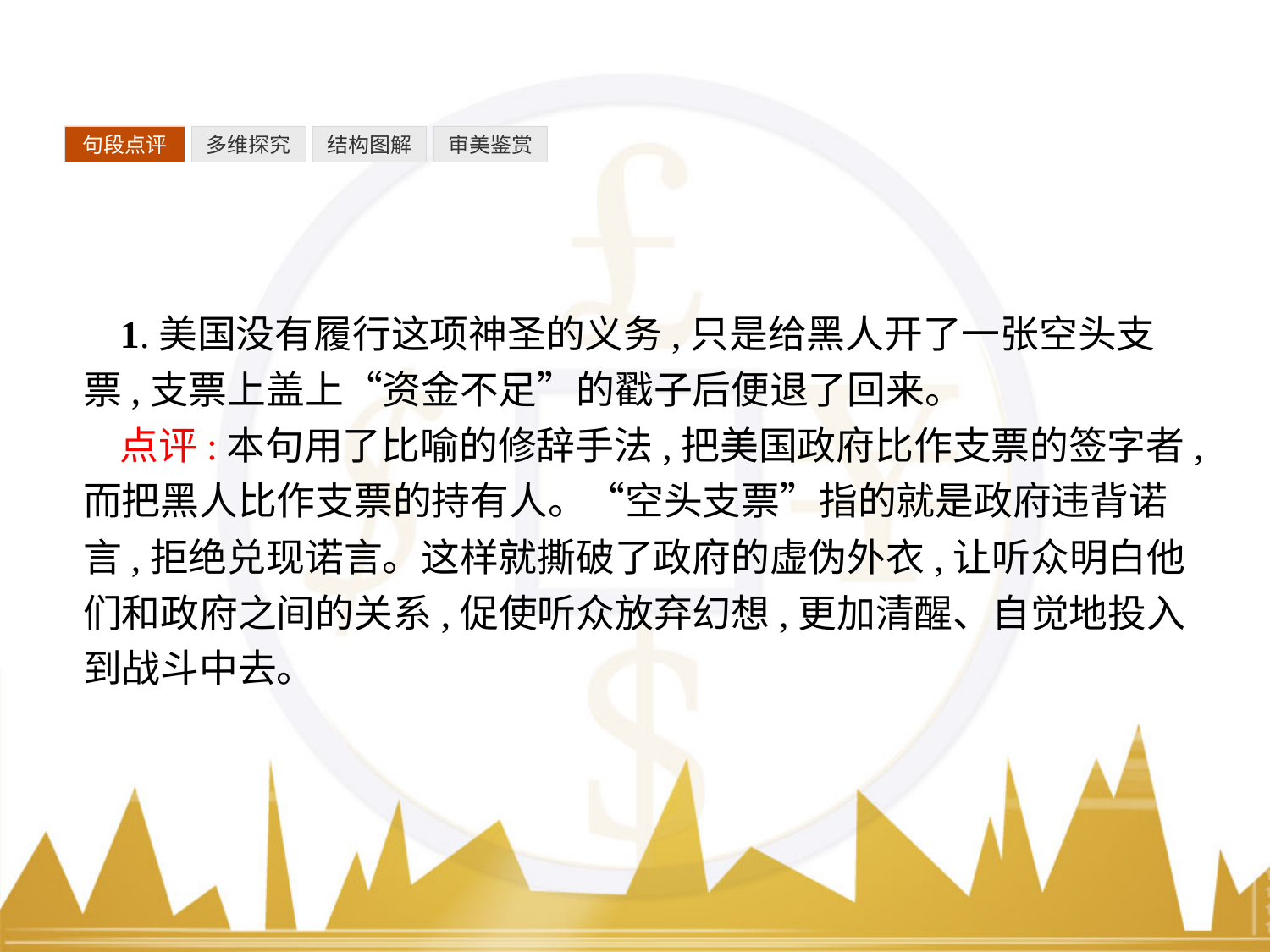

句段点评
多维探究
结构图解
审美鉴赏
1.美国没有履行这项神圣的义务,只是给黑人开了一张空头支票,支票上盖上“资金不足”的戳子后便退了回来。
点评:本句用了比喻的修辞手法,把美国政府比作支票的签字者,而把黑人比作支票的持有人。“空头支票”指的就是政府违背诺言,拒绝兑现诺言。这样就撕破了政府的虚伪外衣,让听众明白他们和政府之间的关系,促使听众放弃幻想,更加清醒、自觉地投入到战斗中去。